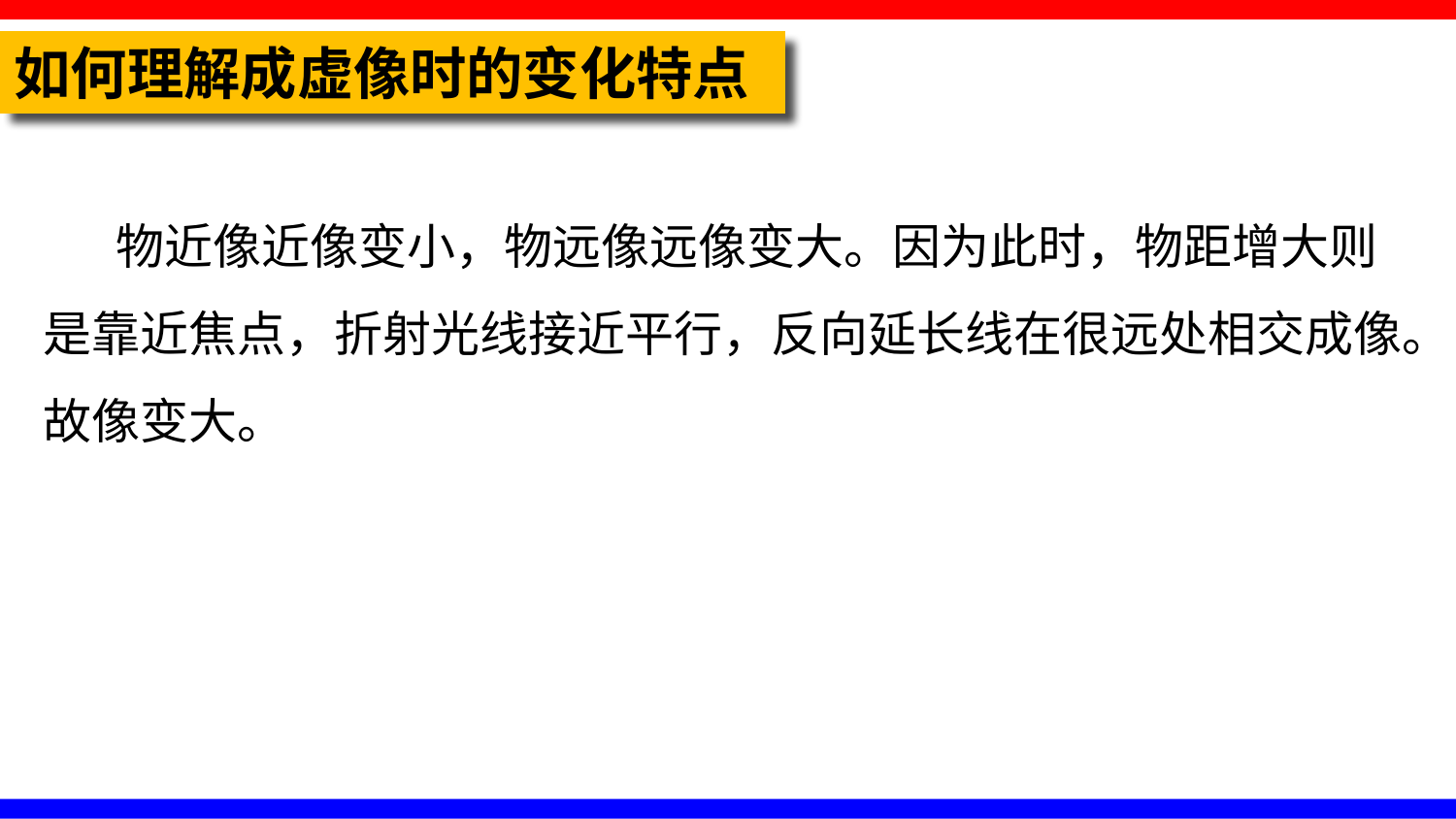

如何理解成虚像时的变化特点
物近像近像变小，物远像远像变大。因为此时，物距增大则是靠近焦点，折射光线接近平行，反向延长线在很远处相交成像。故像变大。